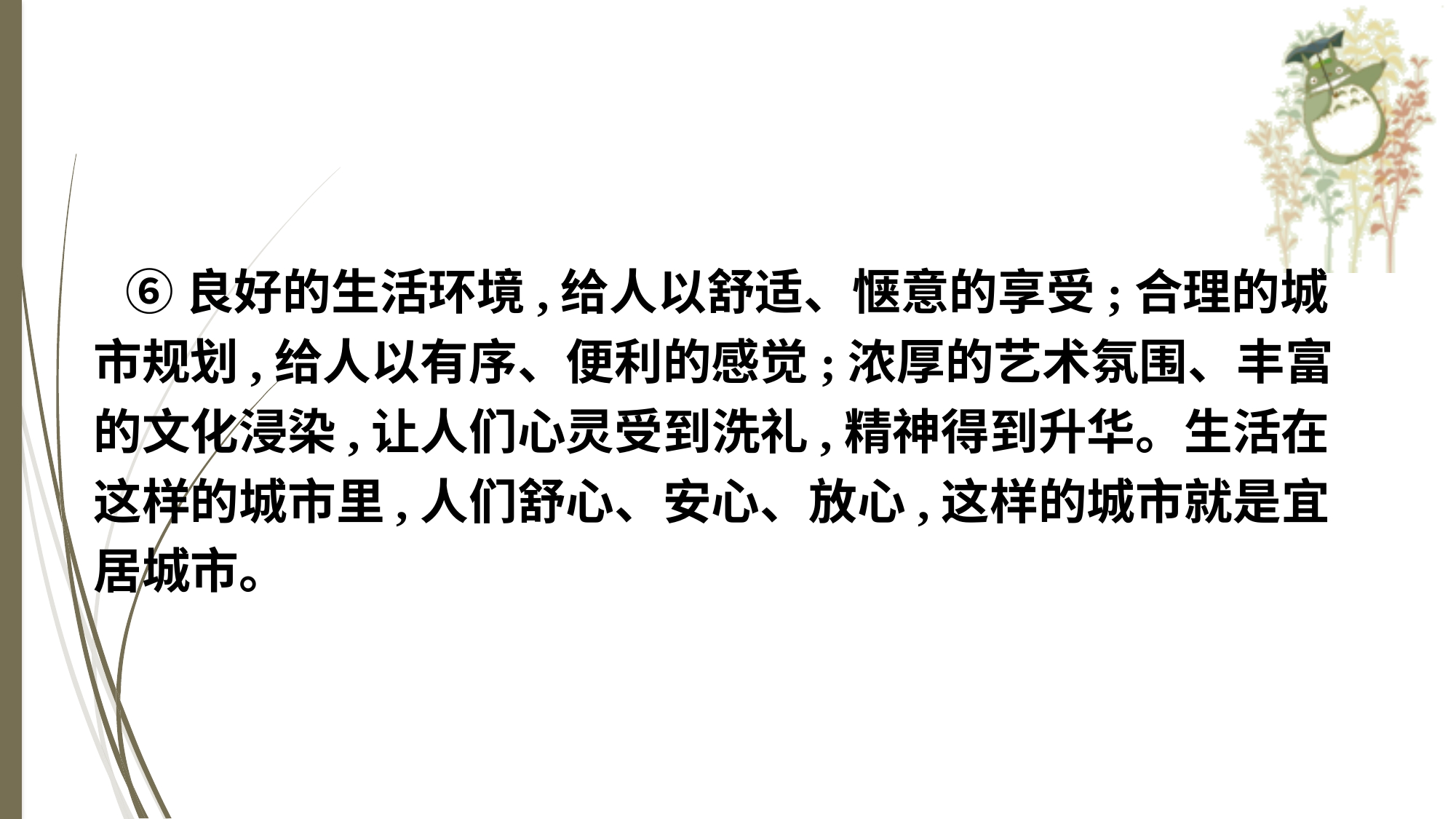

⑥良好的生活环境,给人以舒适、惬意的享受;合理的城市规划,给人以有序、便利的感觉;浓厚的艺术氛围、丰富的文化浸染,让人们心灵受到洗礼,精神得到升华。生活在这样的城市里,人们舒心、安心、放心,这样的城市就是宜居城市。